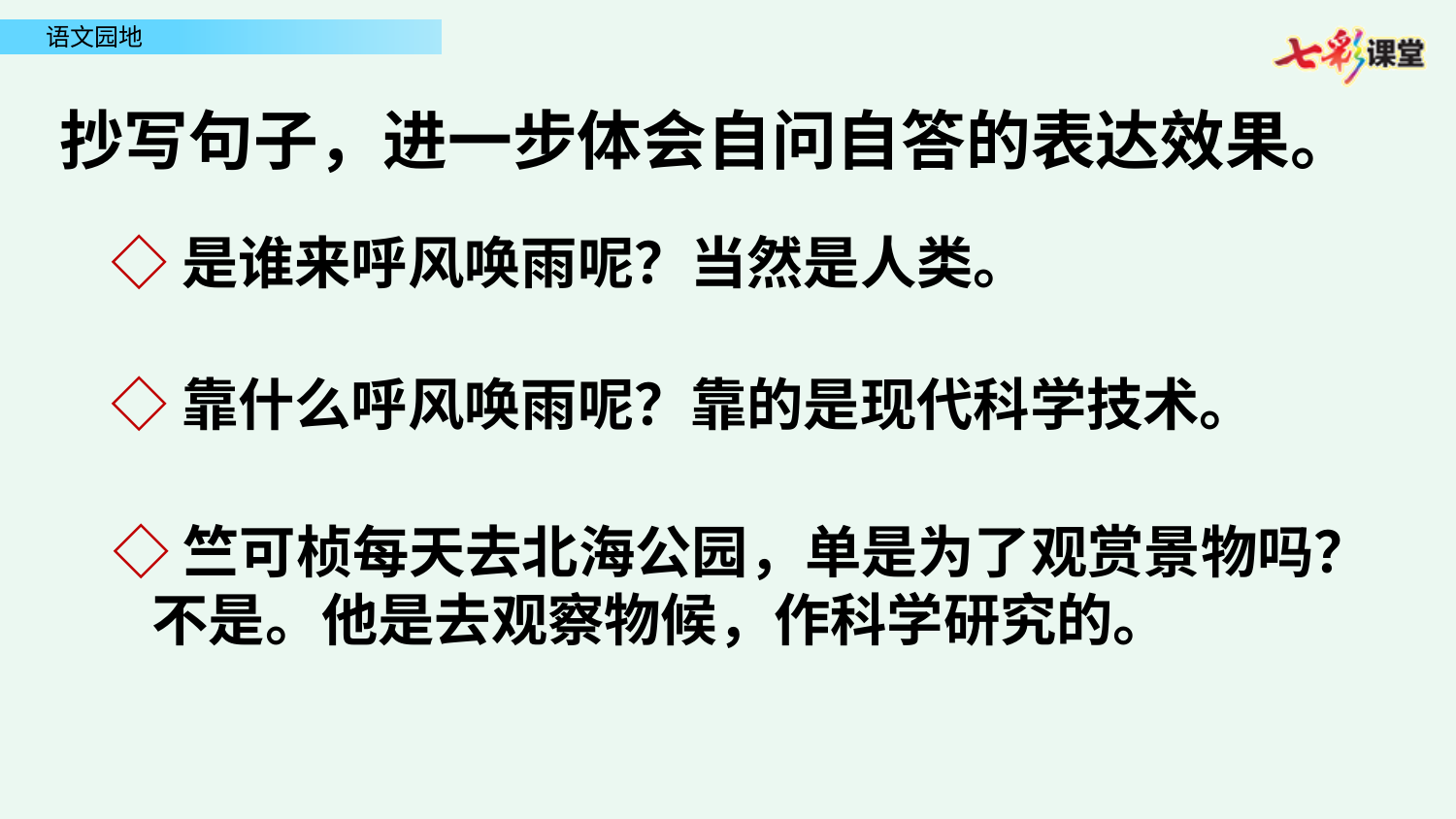

抄写句子，进一步体会自问自答的表达效果。
◇是谁来呼风唤雨呢？当然是人类。
◇靠什么呼风唤雨呢？靠的是现代科学技术。
◇竺可桢每天去北海公园，单是为了观赏景物吗？
  不是。他是去观察物候，作科学研究的。